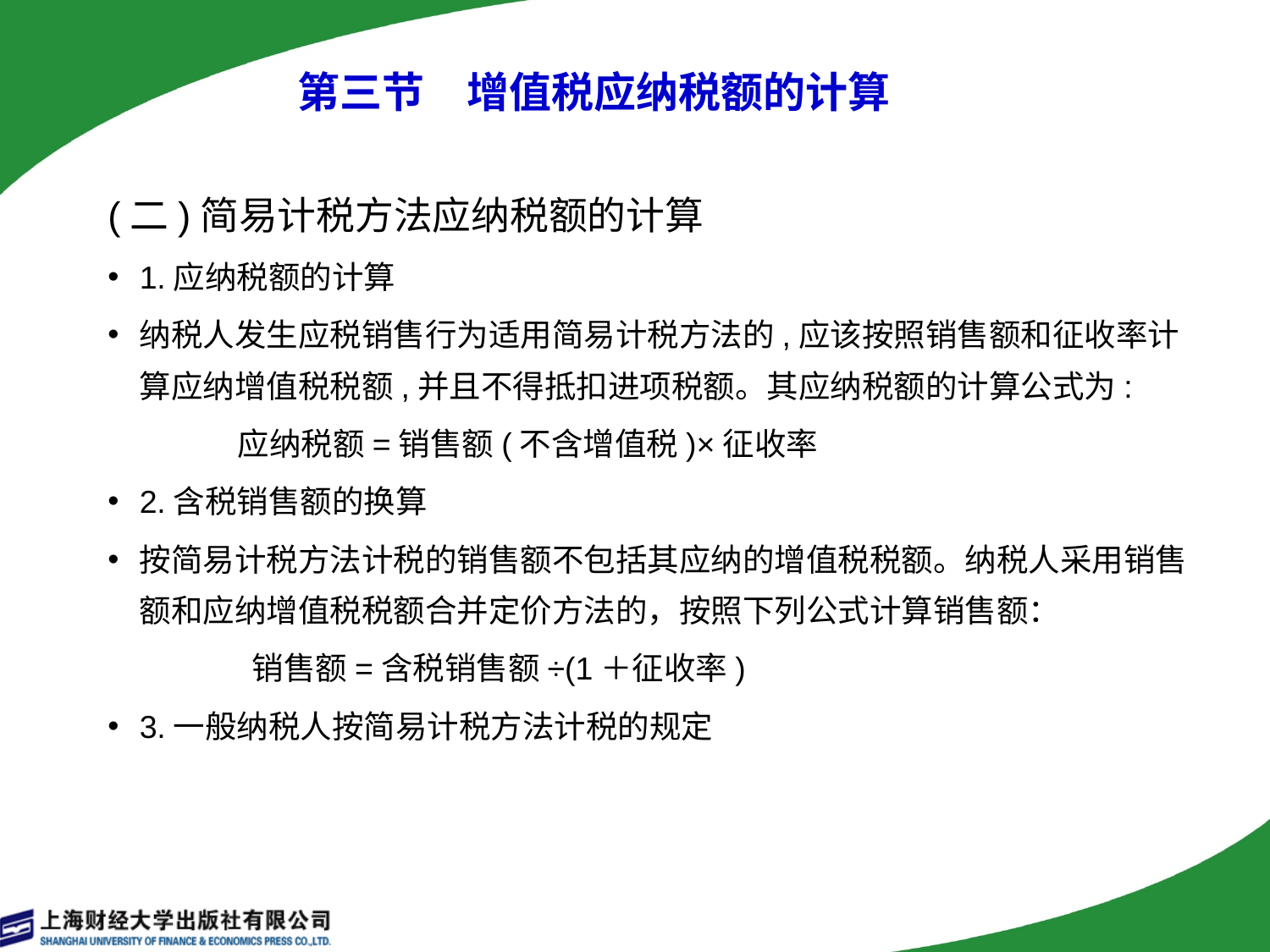

# 第三节　增值税应纳税额的计算
(二)简易计税方法应纳税额的计算
1.应纳税额的计算
纳税人发生应税销售行为适用简易计税方法的,应该按照销售额和征收率计算应纳增值税税额,并且不得抵扣进项税额。其应纳税额的计算公式为:
                 应纳税额=销售额(不含增值税)×征收率
2.含税销售额的换算
按简易计税方法计税的销售额不包括其应纳的增值税税额。纳税人采用销售额和应纳增值税税额合并定价方法的，按照下列公式计算销售额：
                   销售额=含税销售额÷(1＋征收率)
3.一般纳税人按简易计税方法计税的规定